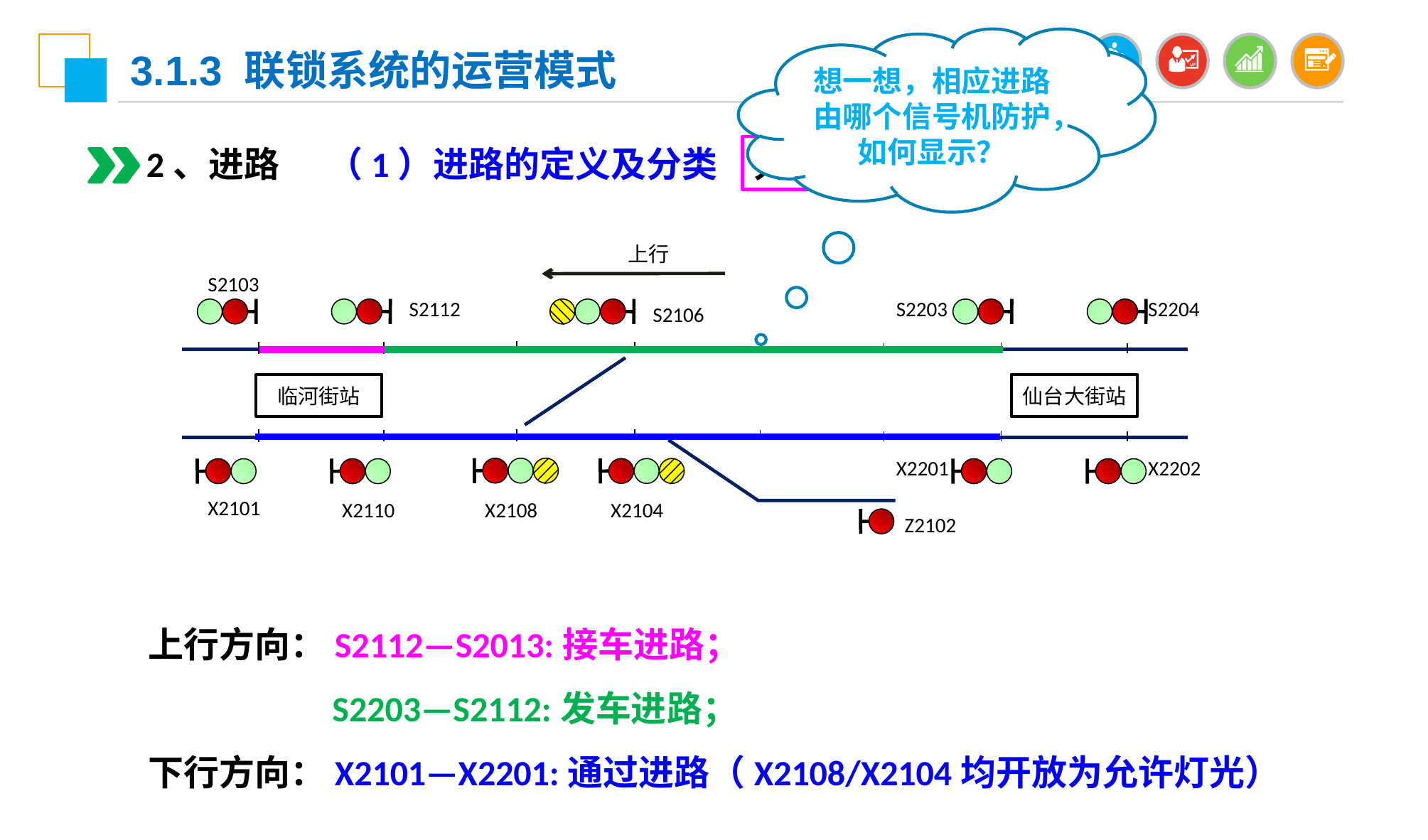

想一想，相应进路由哪个信号机防护，如何显示？
3.1.3 联锁系统的运营模式
2、进路

（1）进路的定义及分类
列车进路
 上行
S2103

S2112
S2203
S2204
S2106

临河街站
仙台大街站

X2201
X2202

X2101
X2110
X2108
X2104
Z2102

上行方向：S2112—S2013:接车进路；
                       S2203—S2112:发车进路；
下行方向：X2101—X2201:通过进路（X2108/X2104均开放为允许灯光）